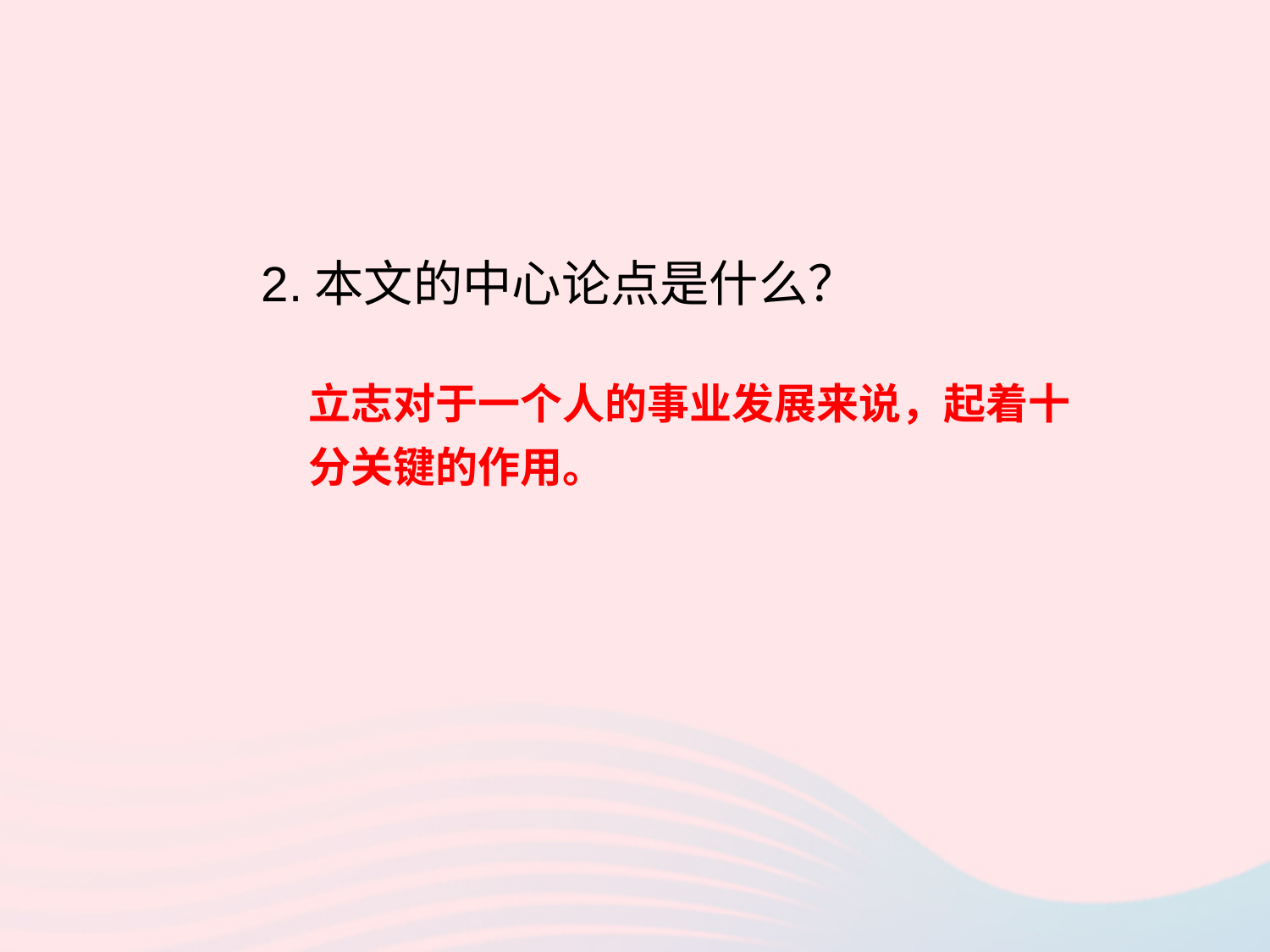

2.本文的中心论点是什么？
立志对于一个人的事业发展来说，起着十分关键的作用。